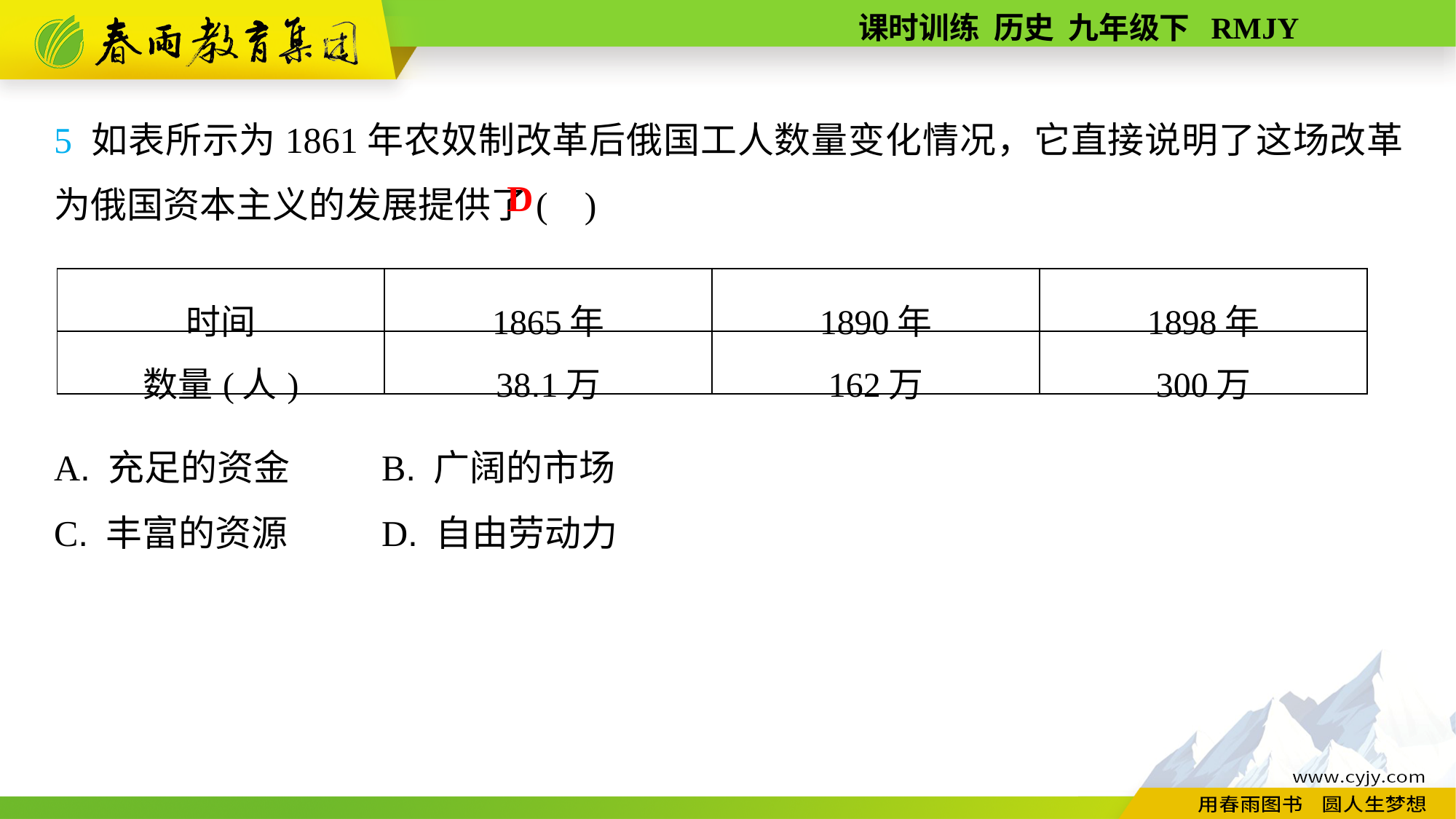

5 如表所示为1861年农奴制改革后俄国工人数量变化情况，它直接说明了这场改革为俄国资本主义的发展提供了(    )

A. 充足的资金	B. 广阔的市场
C. 丰富的资源	D. 自由劳动力
D
| 时间 | 1865年 | 1890年 | 1898年 |
| --- | --- | --- | --- |
| 数量(人) | 38.1万 | 162万 | 300万 |